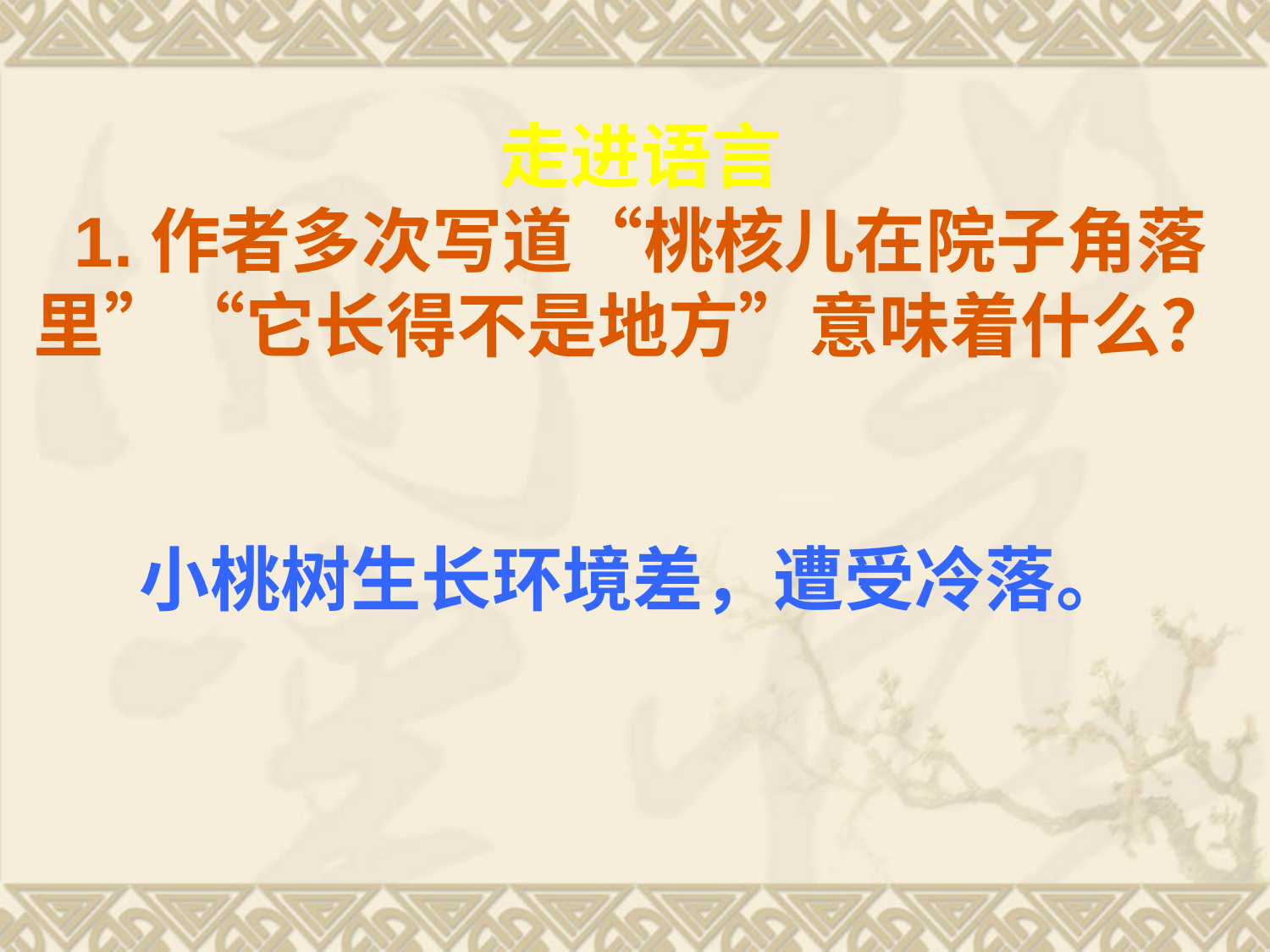

# 走进语言 1.作者多次写道“桃核儿在院子角落里”“它长得不是地方”意味着什么？  小桃树生长环境差，遭受冷落。